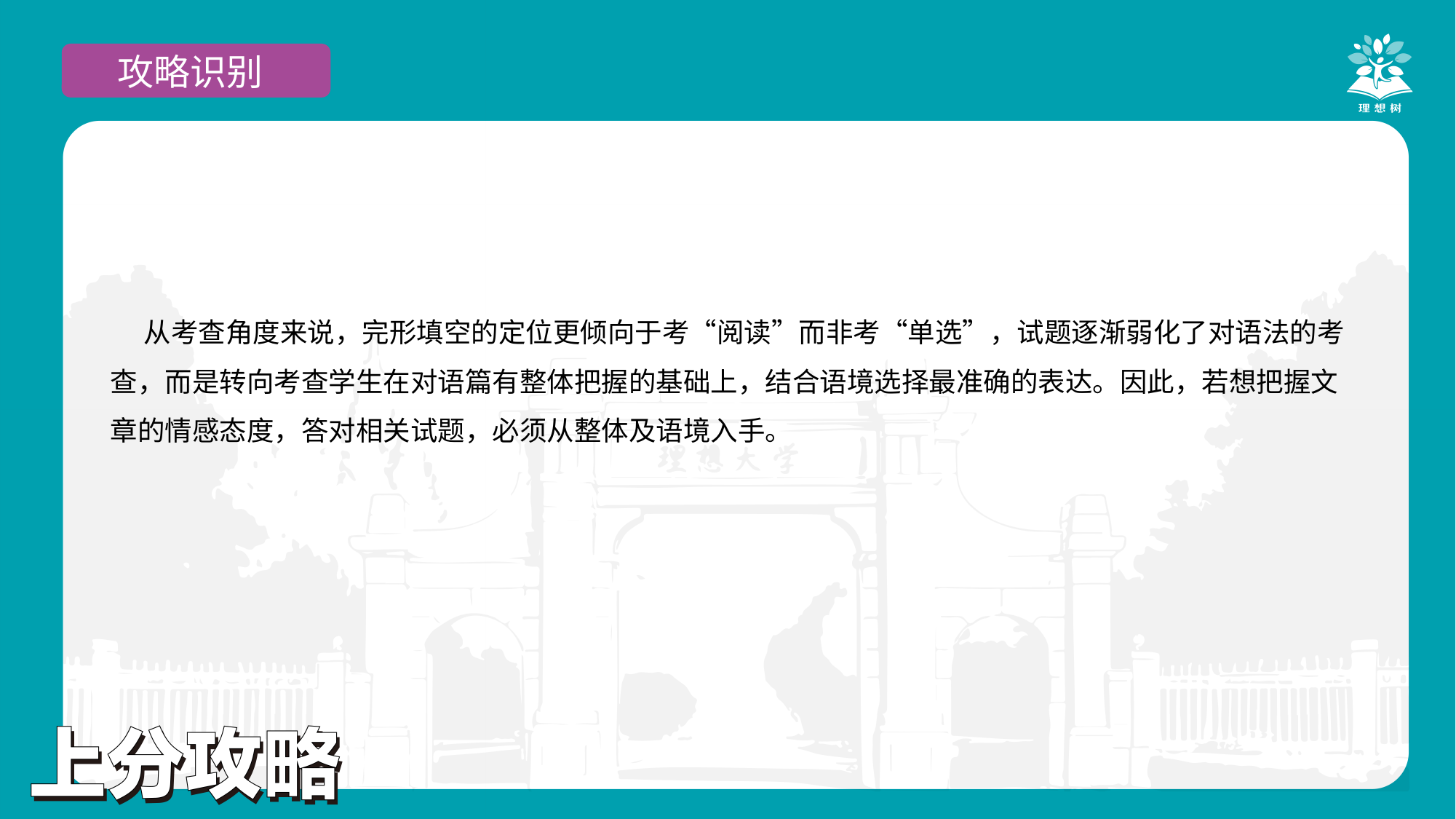

攻略识别
从考查角度来说，完形填空的定位更倾向于考“阅读”而非考“单选”，试题逐渐弱化了对语法的考查，而是转向考查学生在对语篇有整体把握的基础上，结合语境选择最准确的表达。因此，若想把握文章的情感态度，答对相关试题，必须从整体及语境入手。